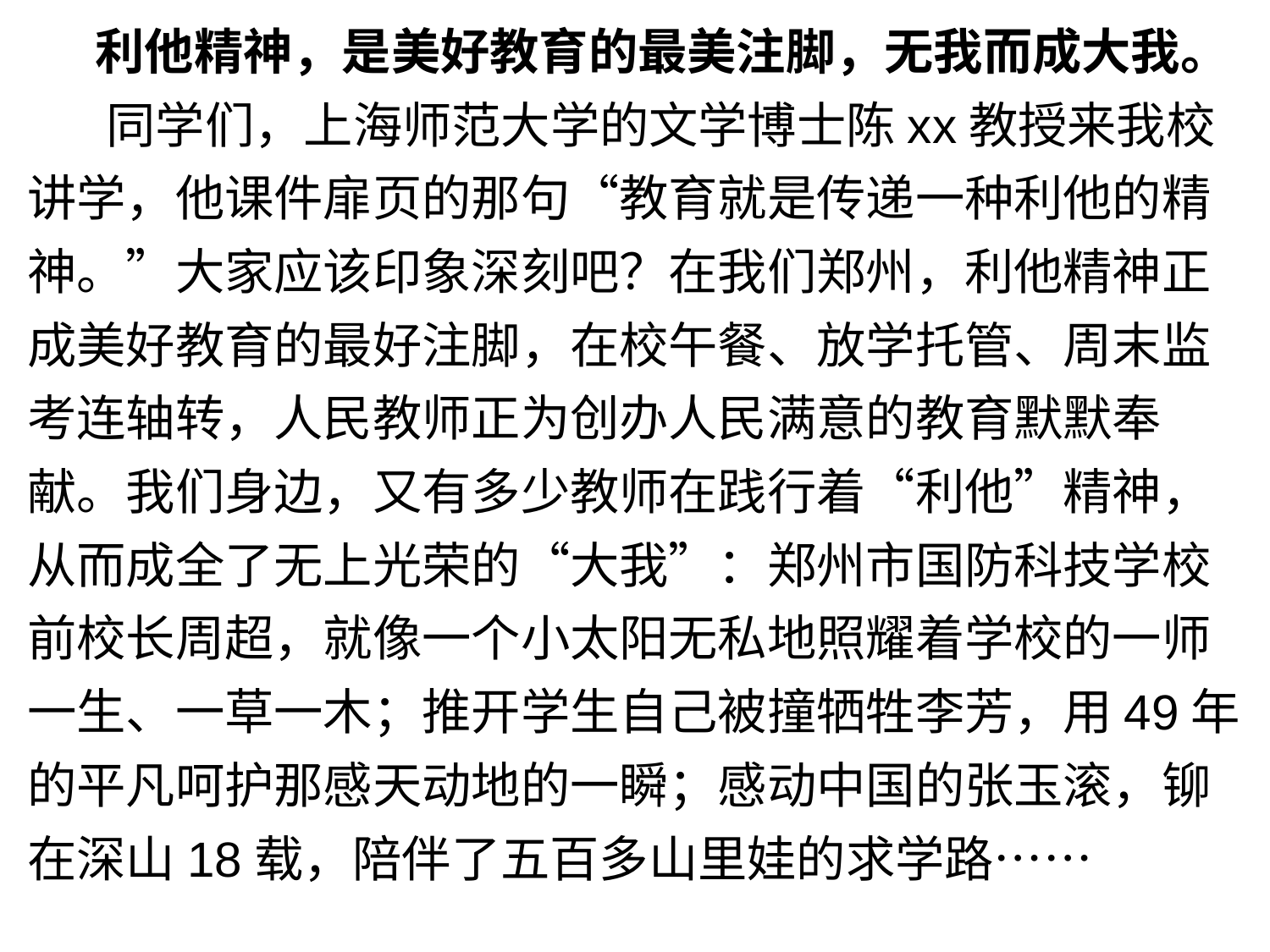

利他精神，是美好教育的最美注脚，无我而成大我。
      同学们，上海师范大学的文学博士陈xx教授来我校讲学，他课件扉页的那句“教育就是传递一种利他的精神。”大家应该印象深刻吧？在我们郑州，利他精神正成美好教育的最好注脚，在校午餐、放学托管、周末监考连轴转，人民教师正为创办人民满意的教育默默奉献。我们身边，又有多少教师在践行着“利他”精神，从而成全了无上光荣的“大我”：郑州市国防科技学校前校长周超，就像一个小太阳无私地照耀着学校的一师一生、一草一木；推开学生自己被撞牺牲李芳，用49年的平凡呵护那感天动地的一瞬；感动中国的张玉滚，铆在深山18载，陪伴了五百多山里娃的求学路……